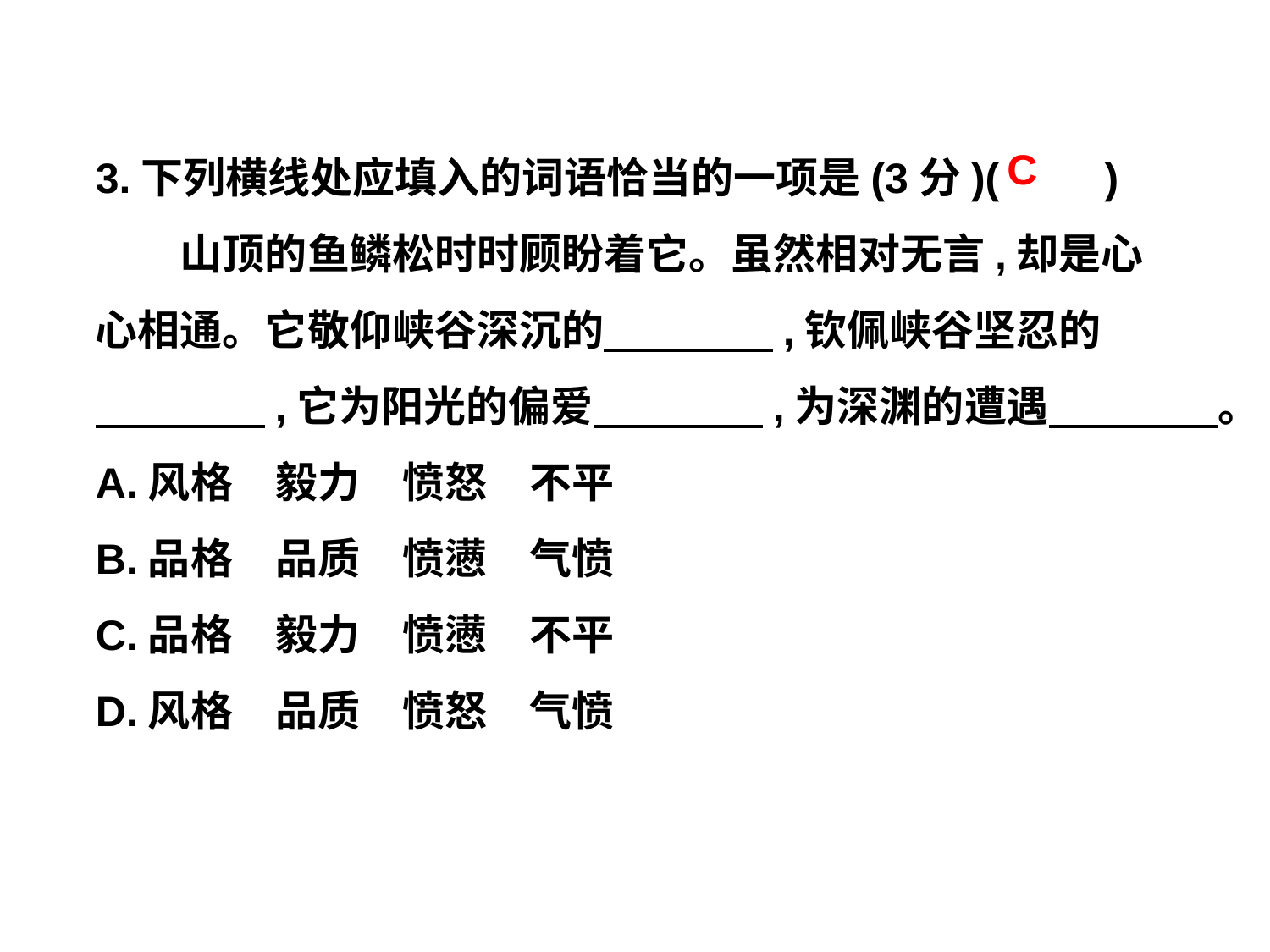

3.下列横线处应填入的词语恰当的一项是(3分)(　　)
　　山顶的鱼鳞松时时顾盼着它。虽然相对无言,却是心
心相通。它敬仰峡谷深沉的　　　　,钦佩峡谷坚忍的
　　　　,它为阳光的偏爱　　　　,为深渊的遭遇　　　　。
A.风格　毅力　愤怒　不平
B.品格　品质　愤懑　气愤
C.品格　毅力　愤懑　不平
D.风格　品质　愤怒　气愤
C